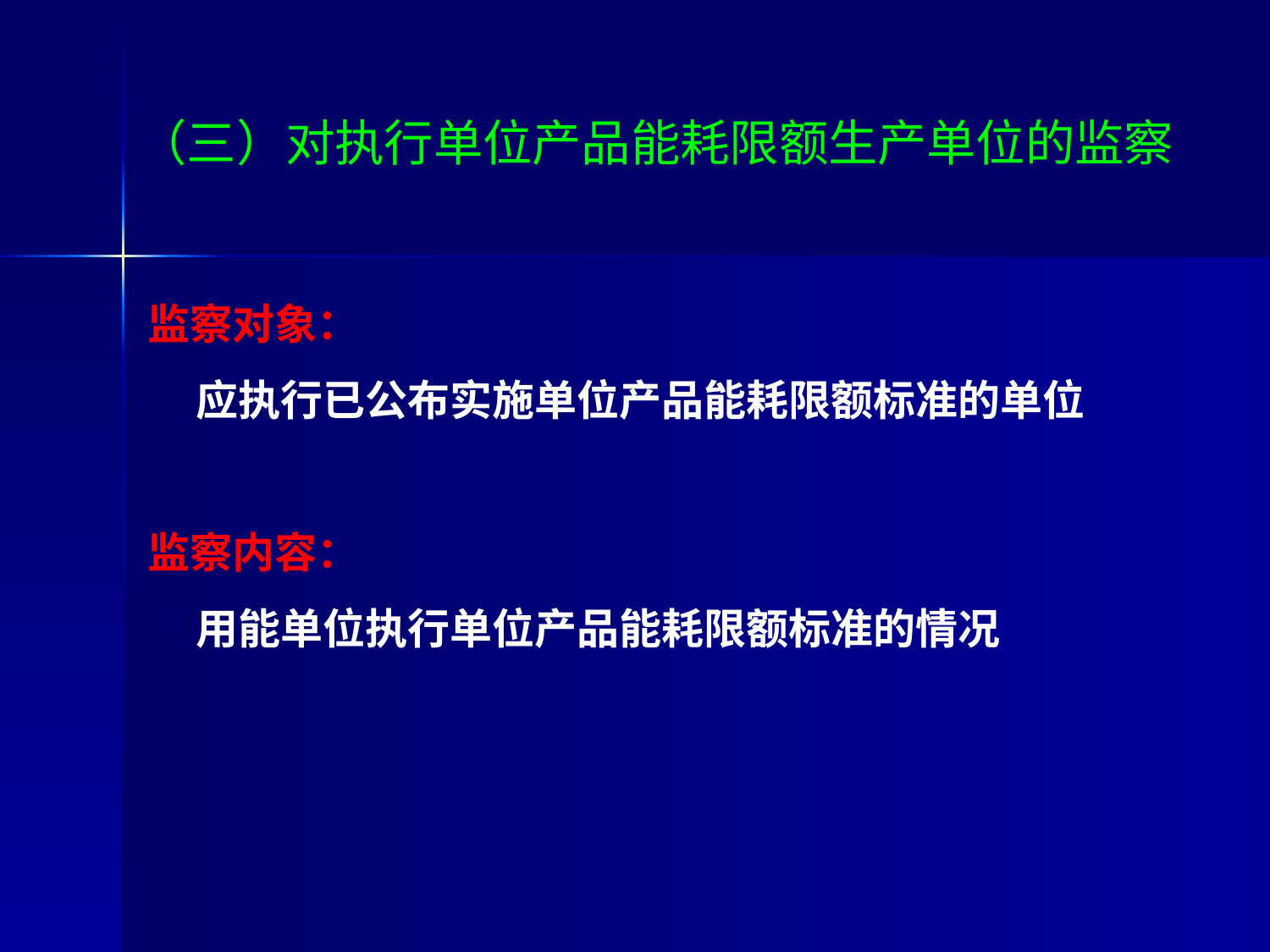

# （三）对执行单位产品能耗限额生产单位的监察
监察对象：
    应执行已公布实施单位产品能耗限额标准的单位

监察内容：
    用能单位执行单位产品能耗限额标准的情况